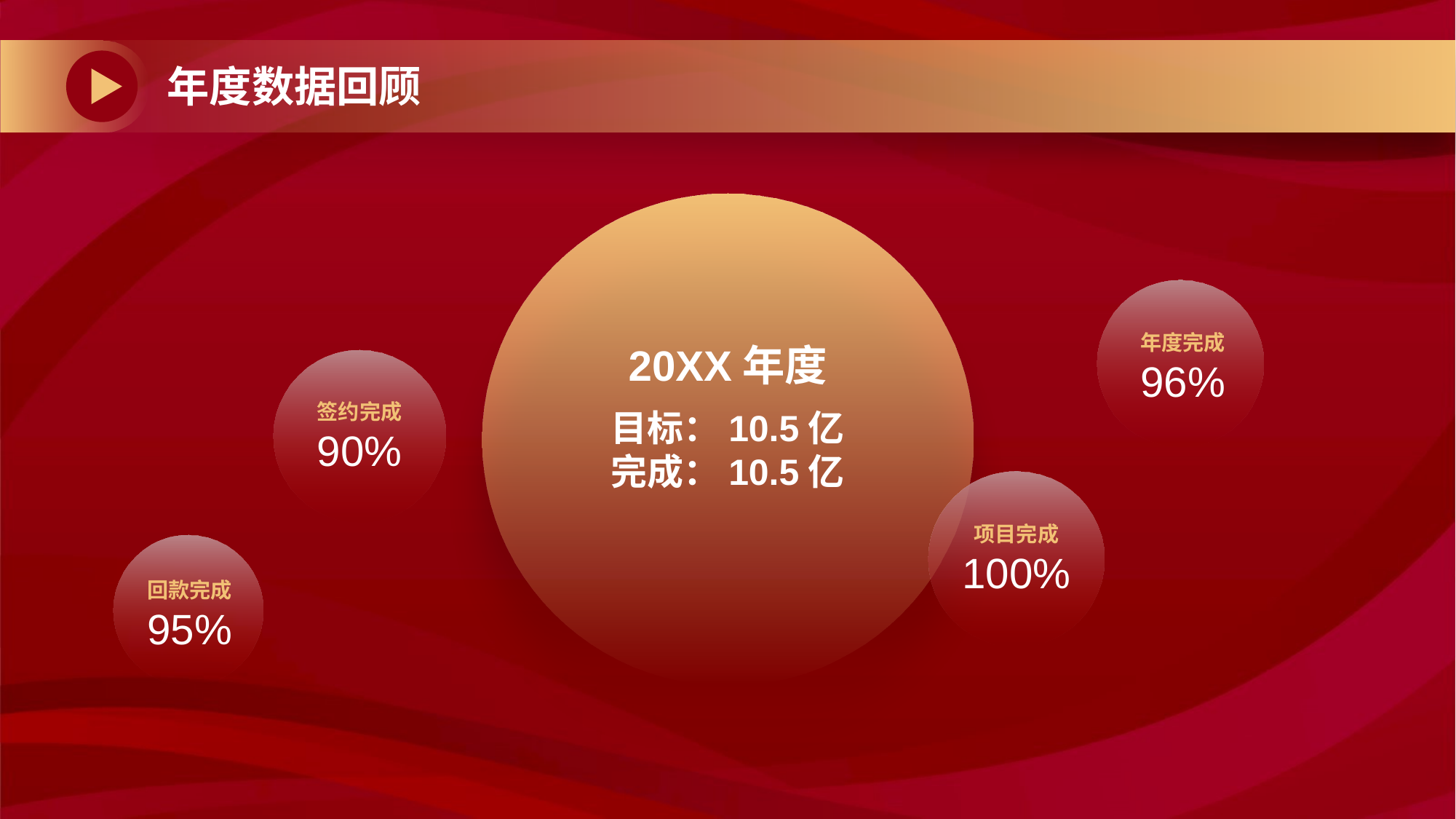

# 年度数据回顾

年度完成
96%
20XX年度

签约完成
90%

目标：10.5亿
完成：10.5亿

项目完成
100%

回款完成
95%